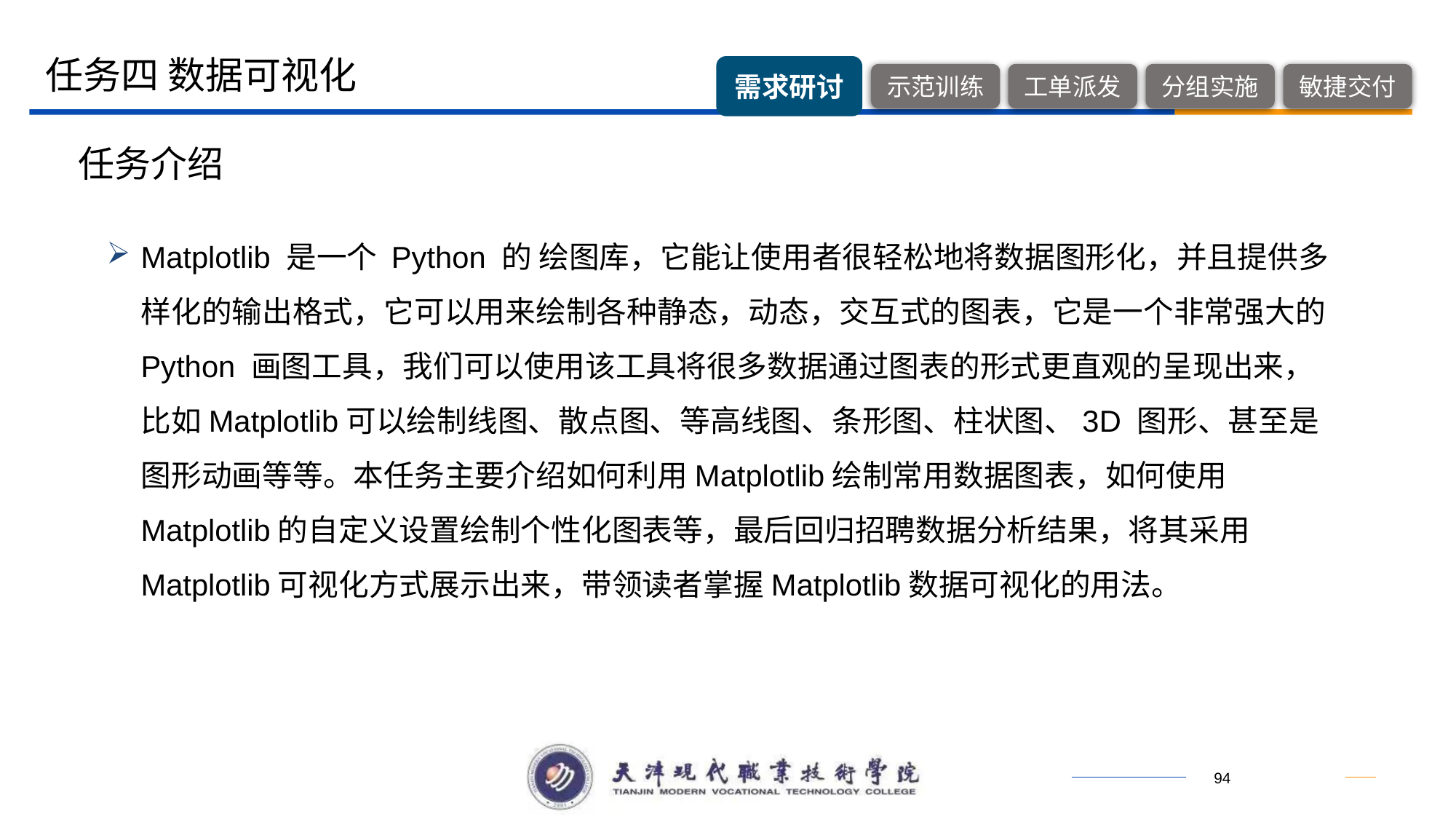

任务四 数据可视化

任务介绍
Matplotlib 是一个 Python 的 绘图库，它能让使用者很轻松地将数据图形化，并且提供多样化的输出格式，它可以用来绘制各种静态，动态，交互式的图表，它是一个非常强大的 Python 画图工具，我们可以使用该工具将很多数据通过图表的形式更直观的呈现出来，比如Matplotlib可以绘制线图、散点图、等高线图、条形图、柱状图、3D 图形、甚至是图形动画等等。本任务主要介绍如何利用Matplotlib绘制常用数据图表，如何使用Matplotlib的自定义设置绘制个性化图表等，最后回归招聘数据分析结果，将其采用Matplotlib可视化方式展示出来，带领读者掌握Matplotlib数据可视化的用法。